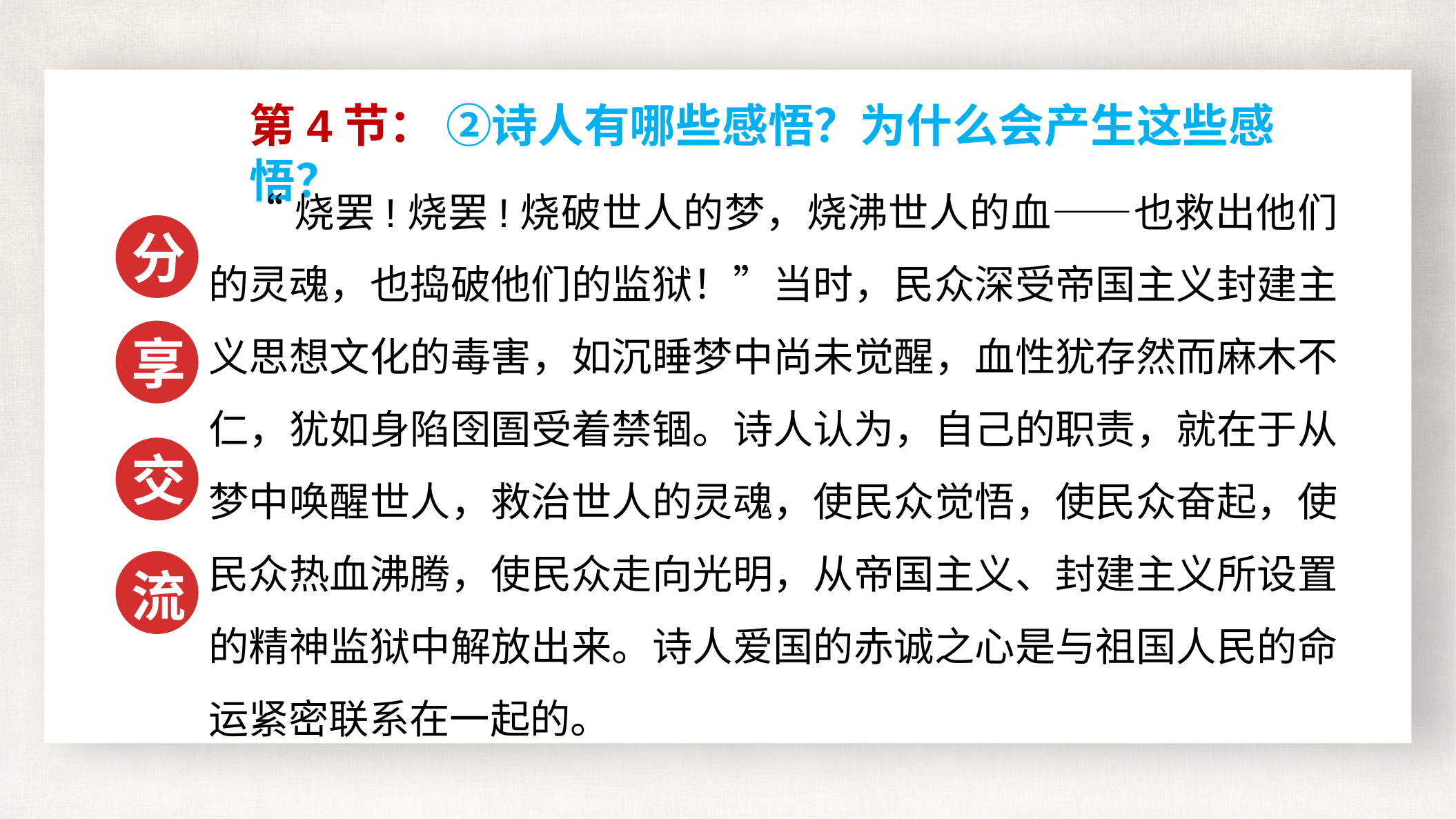

第4节： ②诗人有哪些感悟？为什么会产生这些感悟？
“烧罢!烧罢!烧破世人的梦，烧沸世人的血——也救出他们的灵魂，也捣破他们的监狱！”当时，民众深受帝国主义封建主义思想文化的毒害，如沉睡梦中尚未觉醒，血性犹存然而麻木不仁，犹如身陷囹圄受着禁锢。诗人认为，自己的职责，就在于从梦中唤醒世人，救治世人的灵魂，使民众觉悟，使民众奋起，使民众热血沸腾，使民众走向光明，从帝国主义、封建主义所设置的精神监狱中解放出来。诗人爱国的赤诚之心是与祖国人民的命运紧密联系在一起的。

分

享

交

流